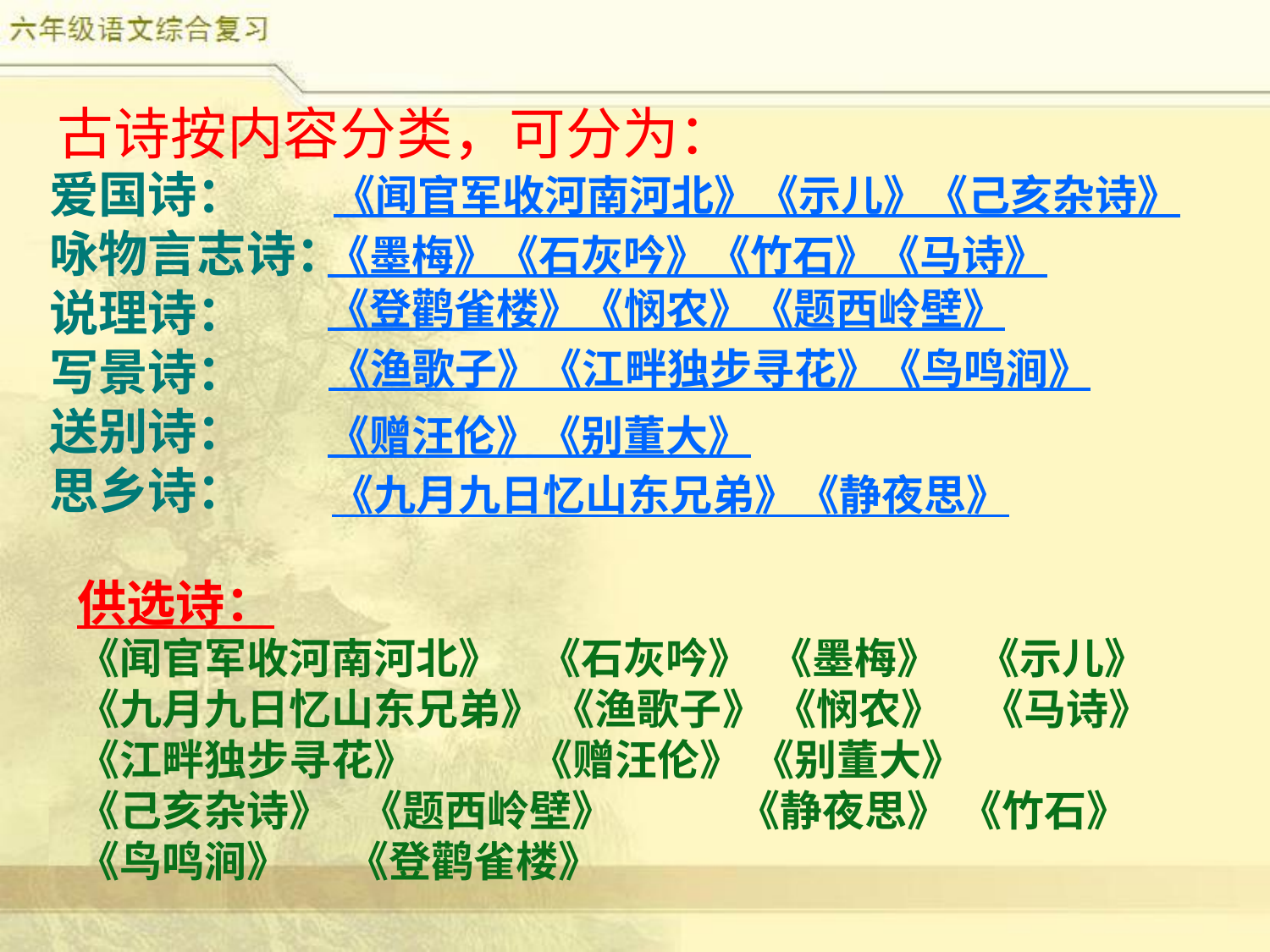

古诗按内容分类，可分为：
爱国诗：
咏物言志诗：
说理诗：
写景诗：
送别诗：
思乡诗：
《闻官军收河南河北》《示儿》《己亥杂诗》
《墨梅》《石灰吟》《竹石》《马诗》
《登鹳雀楼》《悯农》《题西岭壁》
《渔歌子》《江畔独步寻花》《鸟鸣涧》
《赠汪伦》《别董大》
《九月九日忆山东兄弟》《静夜思》
供选诗：
《闻官军收河南河北》    《石灰吟》  《墨梅》    《示儿》
《九月九日忆山东兄弟》 《渔歌子》 《悯农》    《马诗》 《江畔独步寻花》            《赠汪伦》 《别董大》
《己亥杂诗》   《题西岭壁》             《静夜思》 《竹石》
《鸟鸣涧》      《登鹳雀楼》